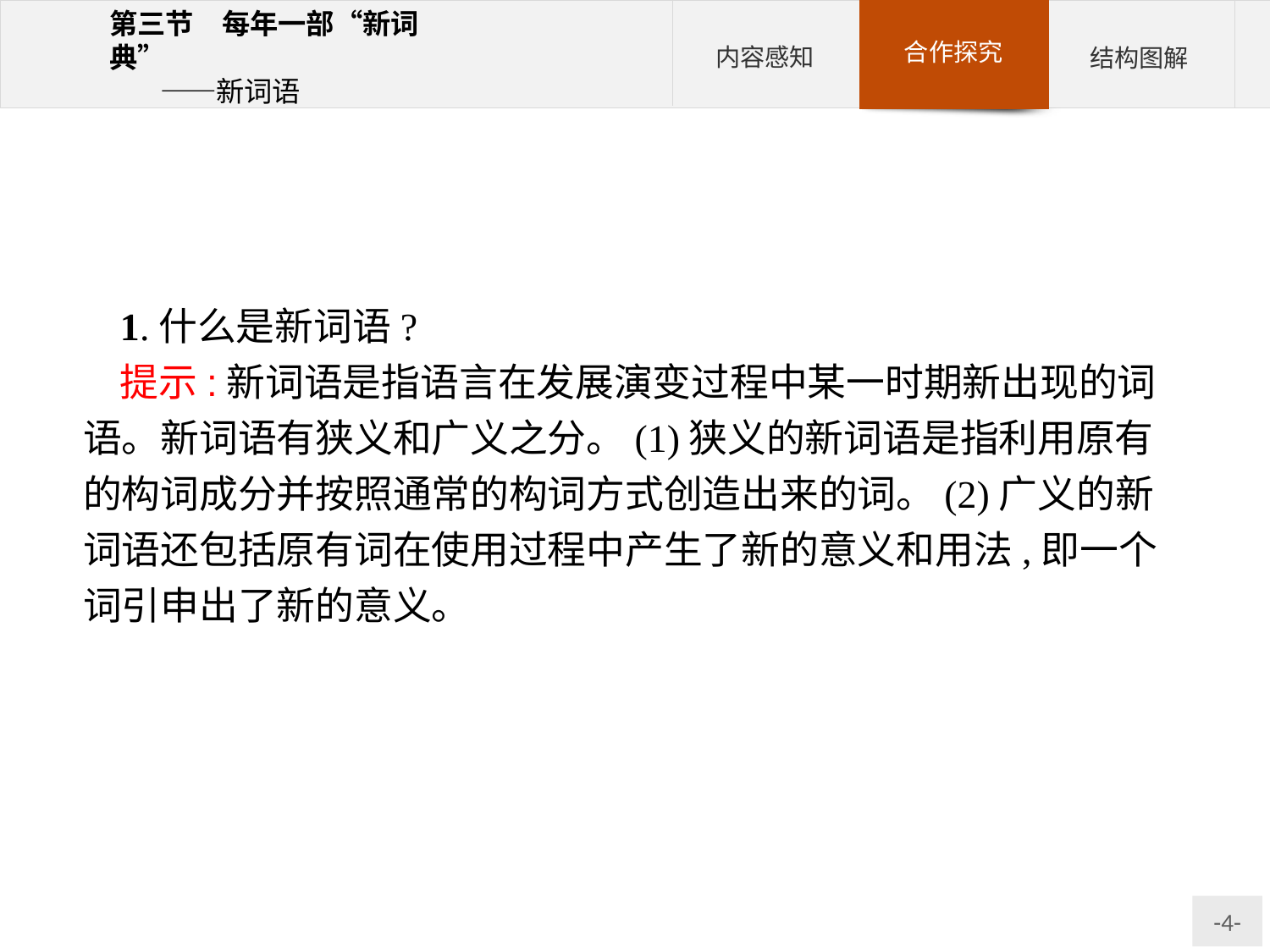

1.什么是新词语?
提示:新词语是指语言在发展演变过程中某一时期新出现的词语。新词语有狭义和广义之分。(1)狭义的新词语是指利用原有的构词成分并按照通常的构词方式创造出来的词。(2)广义的新词语还包括原有词在使用过程中产生了新的意义和用法,即一个词引申出了新的意义。